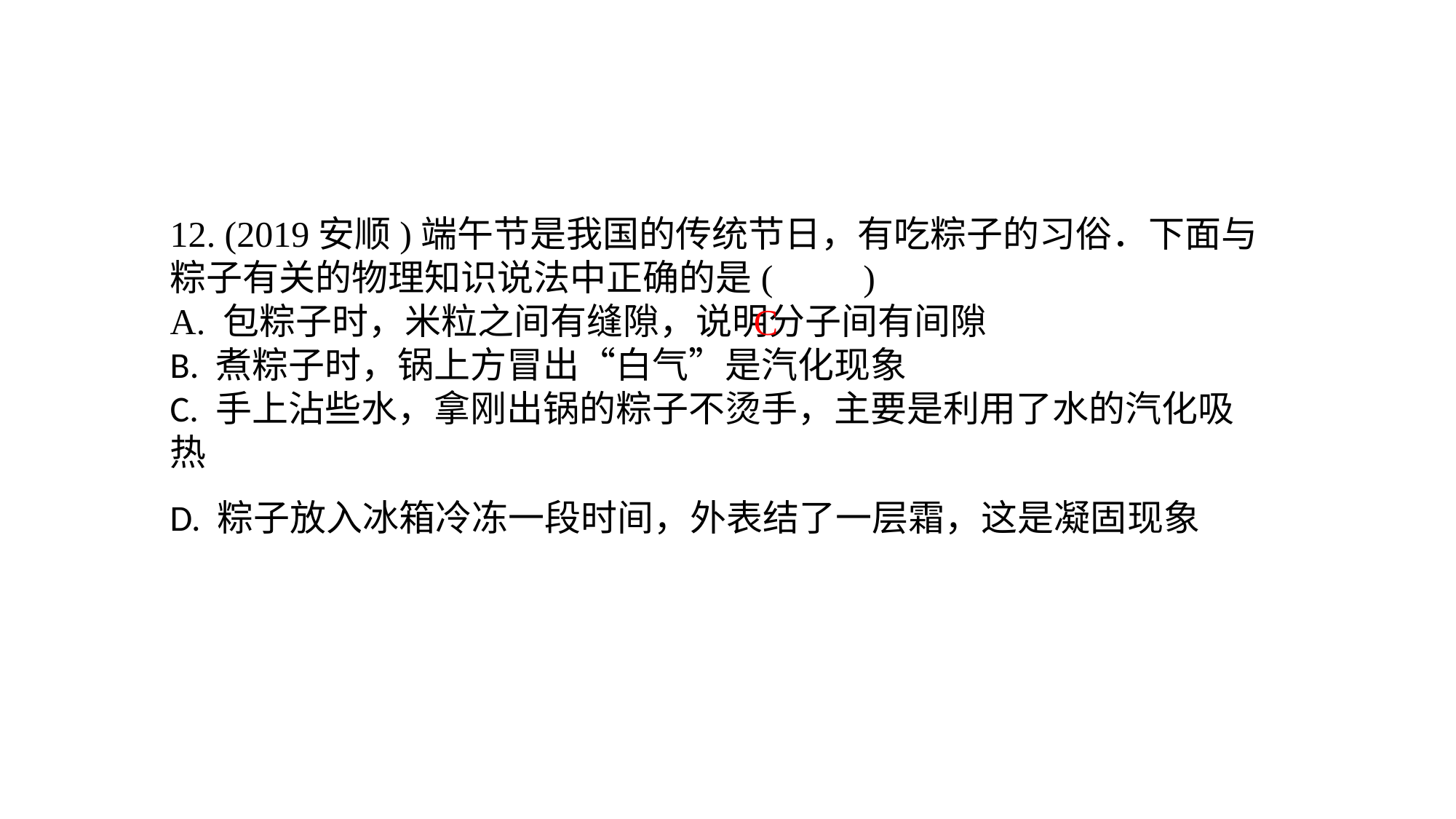

12. (2019安顺)端午节是我国的传统节日，有吃粽子的习俗．下面与粽子有关的物理知识说法中正确的是(　　)A. 包粽子时，米粒之间有缝隙，说明分子间有间隙B. 煮粽子时，锅上方冒出“白气”是汽化现象C. 手上沾些水，拿刚出锅的粽子不烫手，主要是利用了水的汽化吸热D. 粽子放入冰箱冷冻一段时间，外表结了一层霜，这是凝固现象
C